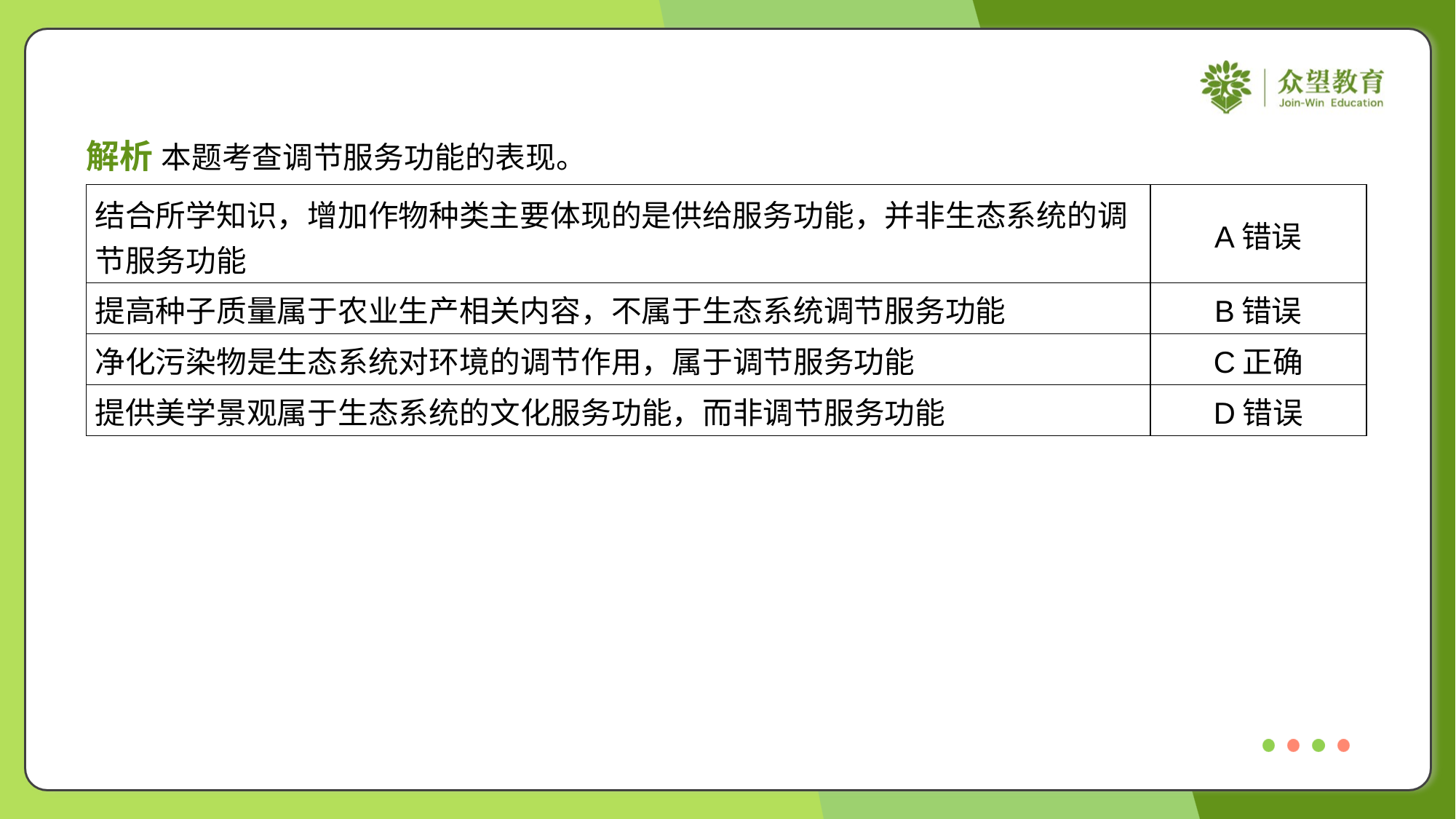

解析 本题考查调节服务功能的表现。
| 结合所学知识，增加作物种类主要体现的是供给服务功能，并非生态系统的调 节服务功能 | A错误 |
| --- | --- |
| 提高种子质量属于农业生产相关内容，不属于生态系统调节服务功能 | B错误 |
| 净化污染物是生态系统对环境的调节作用，属于调节服务功能 | C正确 |
| 提供美学景观属于生态系统的文化服务功能，而非调节服务功能 | D错误 |